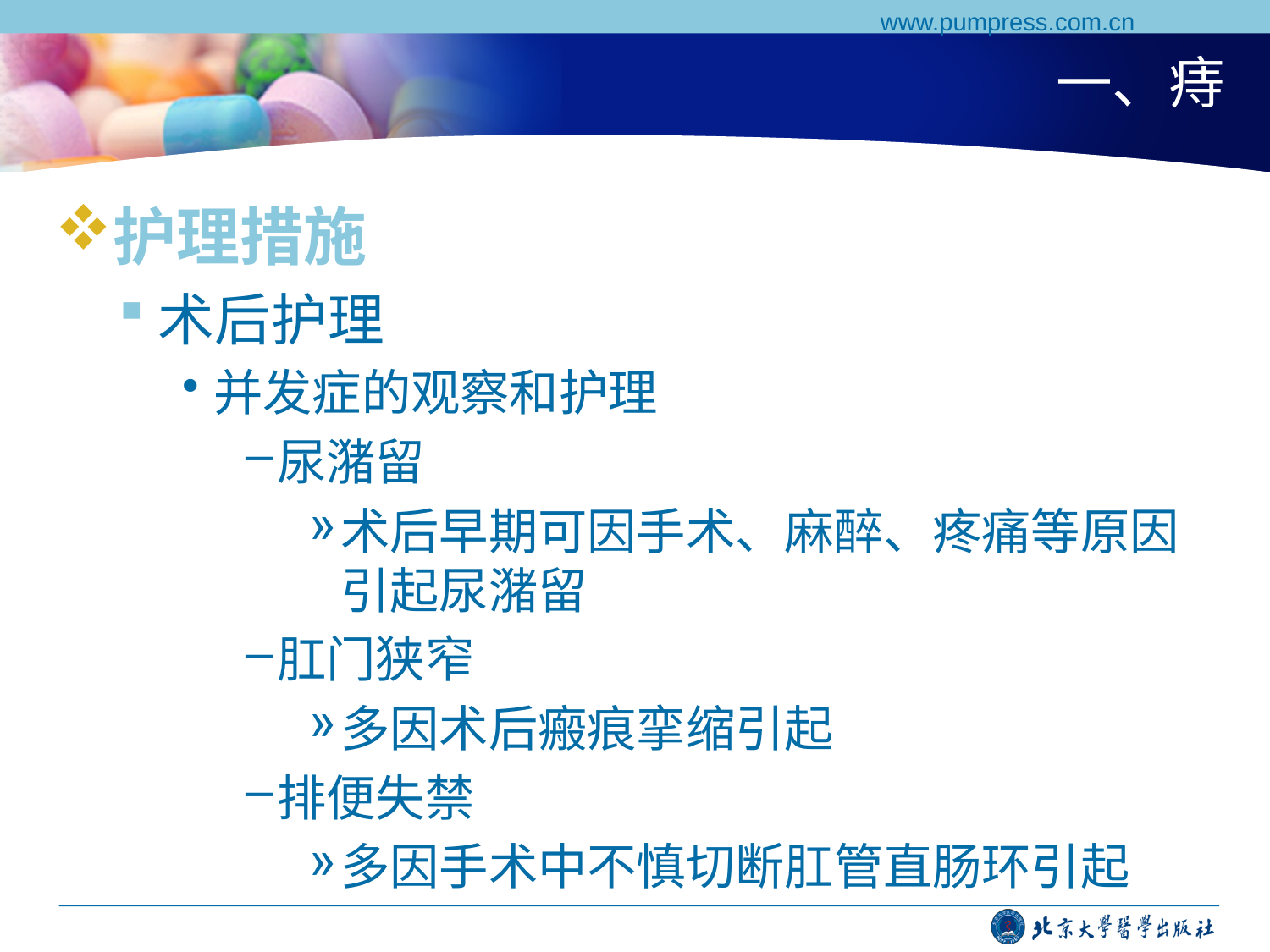

www.pumpress.com.cn
# 一、痔
护理措施
术后护理
并发症的观察和护理
尿潴留
术后早期可因手术、麻醉、疼痛等原因引起尿潴留
肛门狭窄
多因术后瘢痕挛缩引起
排便失禁
多因手术中不慎切断肛管直肠环引起